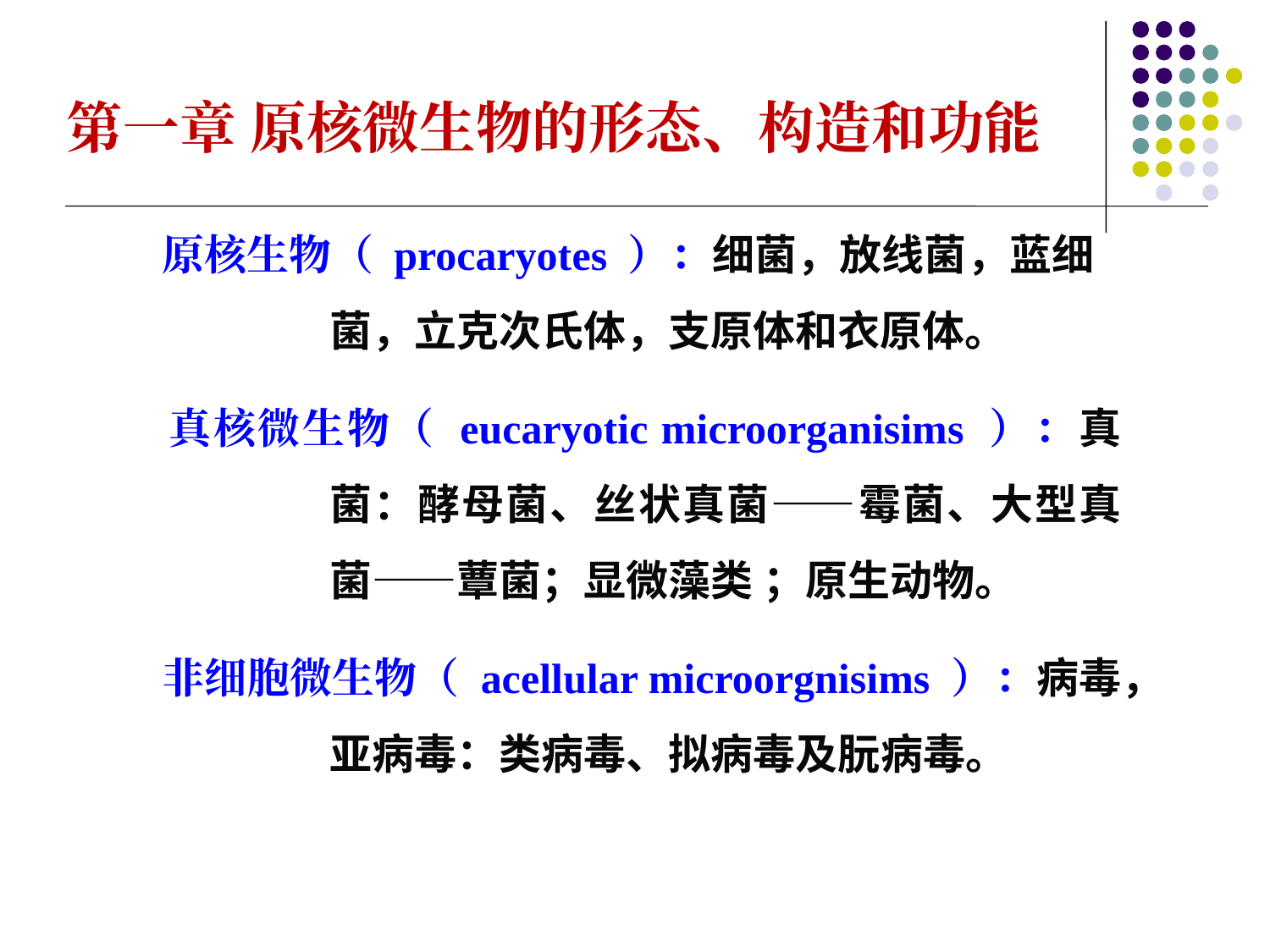

第一章 原核微生物的形态、构造和功能
  原核生物（ procaryotes ）：细菌，放线菌，蓝细菌，立克次氏体，支原体和衣原体。
  真核微生物（ eucaryotic microorganisims ）：真菌：酵母菌、丝状真菌——霉菌、大型真菌——蕈菌；显微藻类 ；原生动物。
  非细胞微生物（ acellular microorgnisims ）：病毒，亚病毒：类病毒、拟病毒及朊病毒。